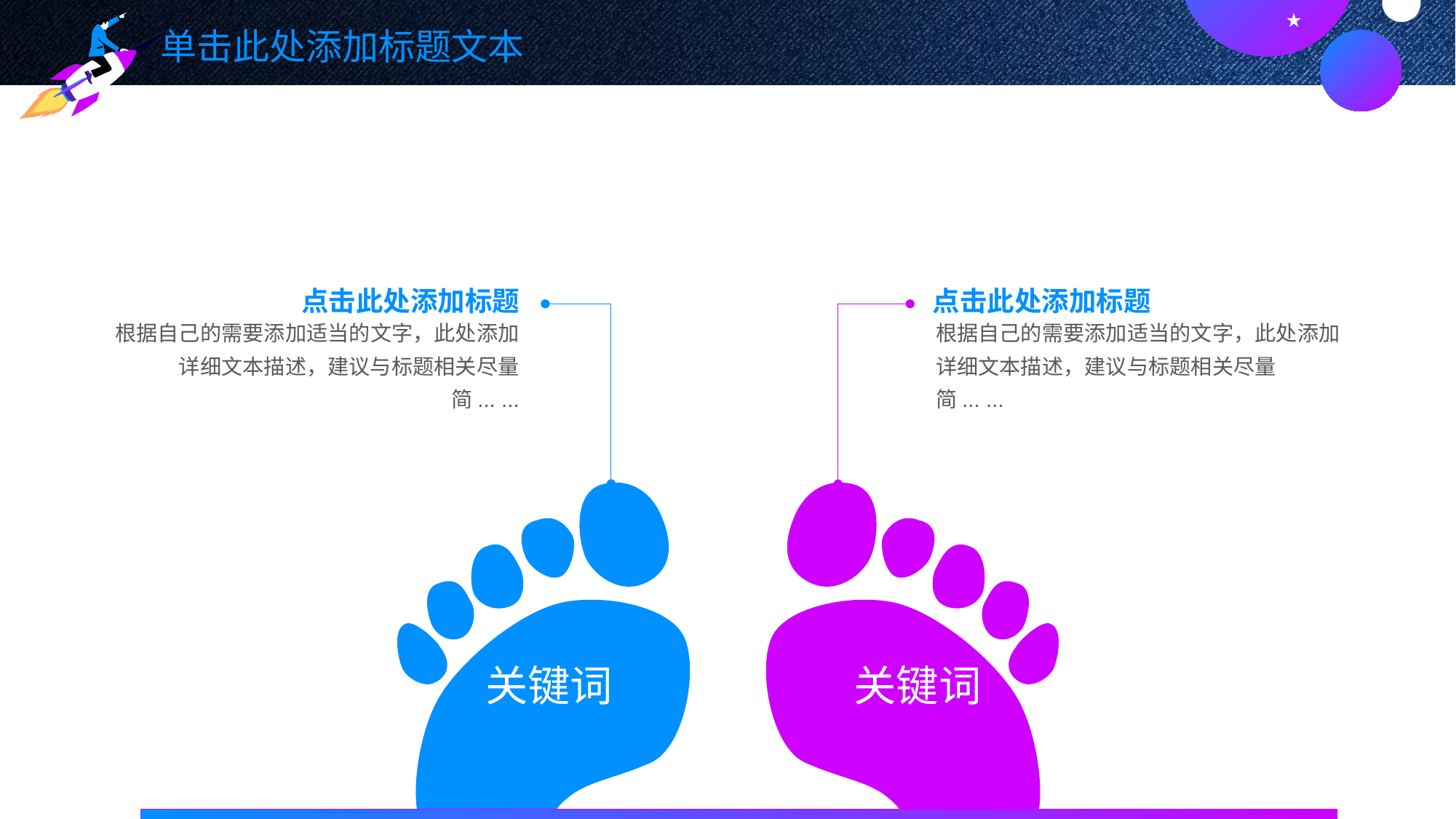

单击此处添加标题文本
点击此处添加标题
根据自己的需要添加适当的文字，此处添加详细文本描述，建议与标题相关尽量简... ...
点击此处添加标题
根据自己的需要添加适当的文字，此处添加详细文本描述，建议与标题相关尽量简... ...
关键词
关键词